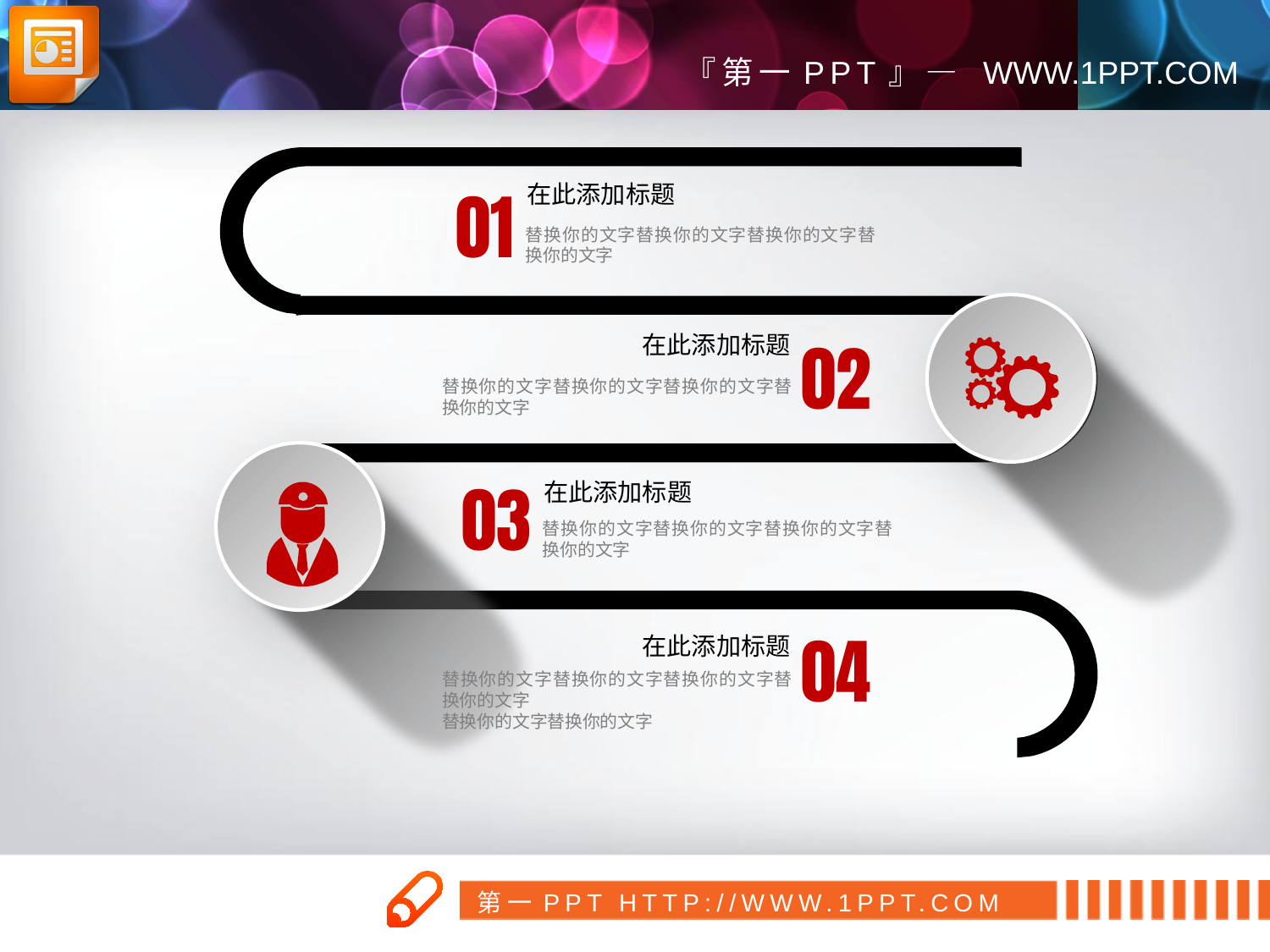

在此添加标题
01
替换你的文字替换你的文字替换你的文字替换你的文字

在此添加标题
02
替换你的文字替换你的文字替换你的文字替换你的文字

在此添加标题
03
替换你的文字替换你的文字替换你的文字替换你的文字

在此添加标题
04
替换你的文字替换你的文字替换你的文字替换你的文字
替换你的文字替换你的文字